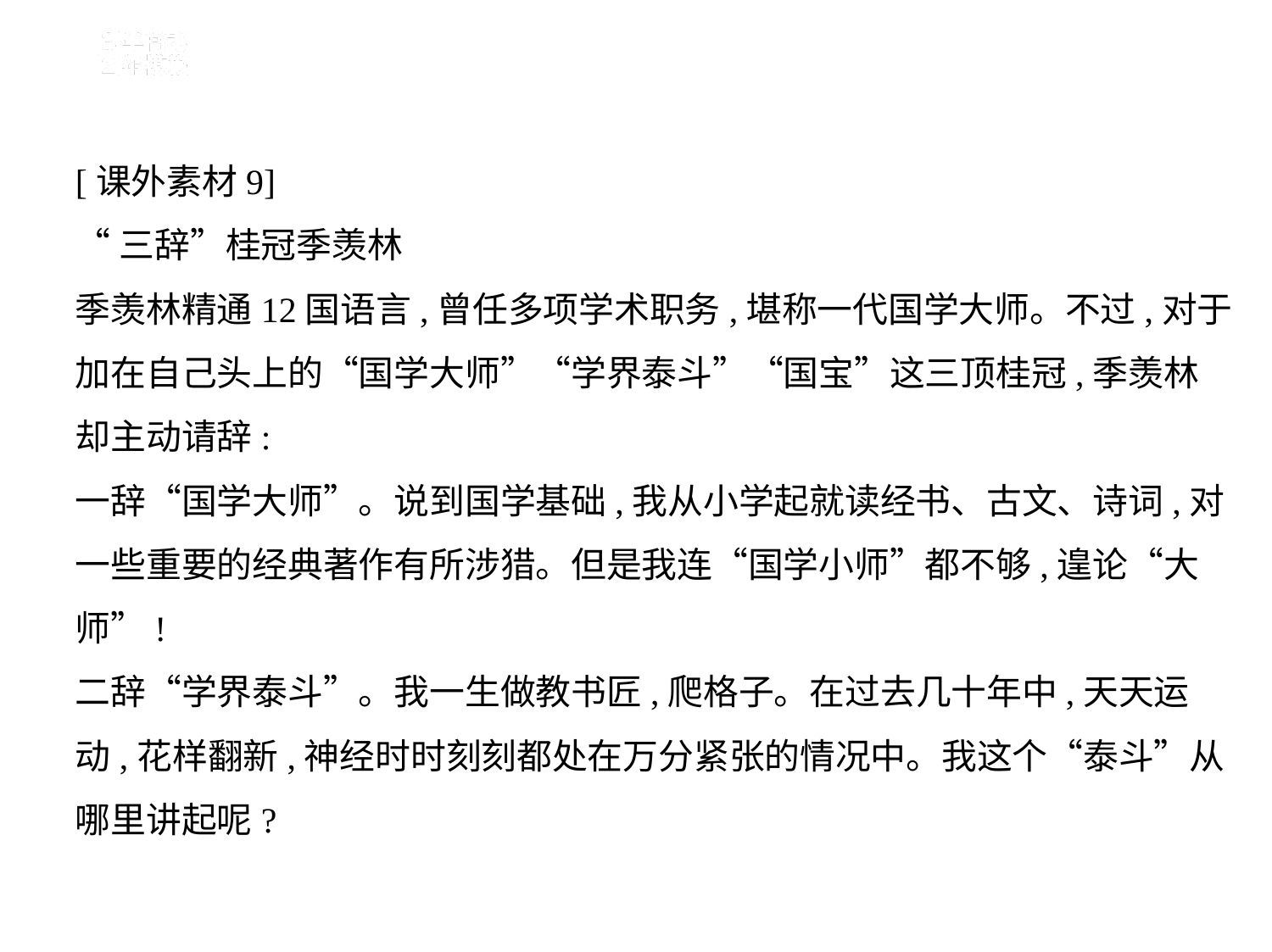

[课外素材9]
“三辞”桂冠季羡林
季羡林精通12国语言,曾任多项学术职务,堪称一代国学大师。不过,对于
加在自己头上的“国学大师”“学界泰斗”“国宝”这三顶桂冠,季羡林
却主动请辞:
一辞“国学大师”。说到国学基础,我从小学起就读经书、古文、诗词,对
一些重要的经典著作有所涉猎。但是我连“国学小师”都不够,遑论“大
师”!
二辞“学界泰斗”。我一生做教书匠,爬格子。在过去几十年中,天天运
动,花样翻新,神经时时刻刻都处在万分紧张的情况中。我这个“泰斗”从
哪里讲起呢?